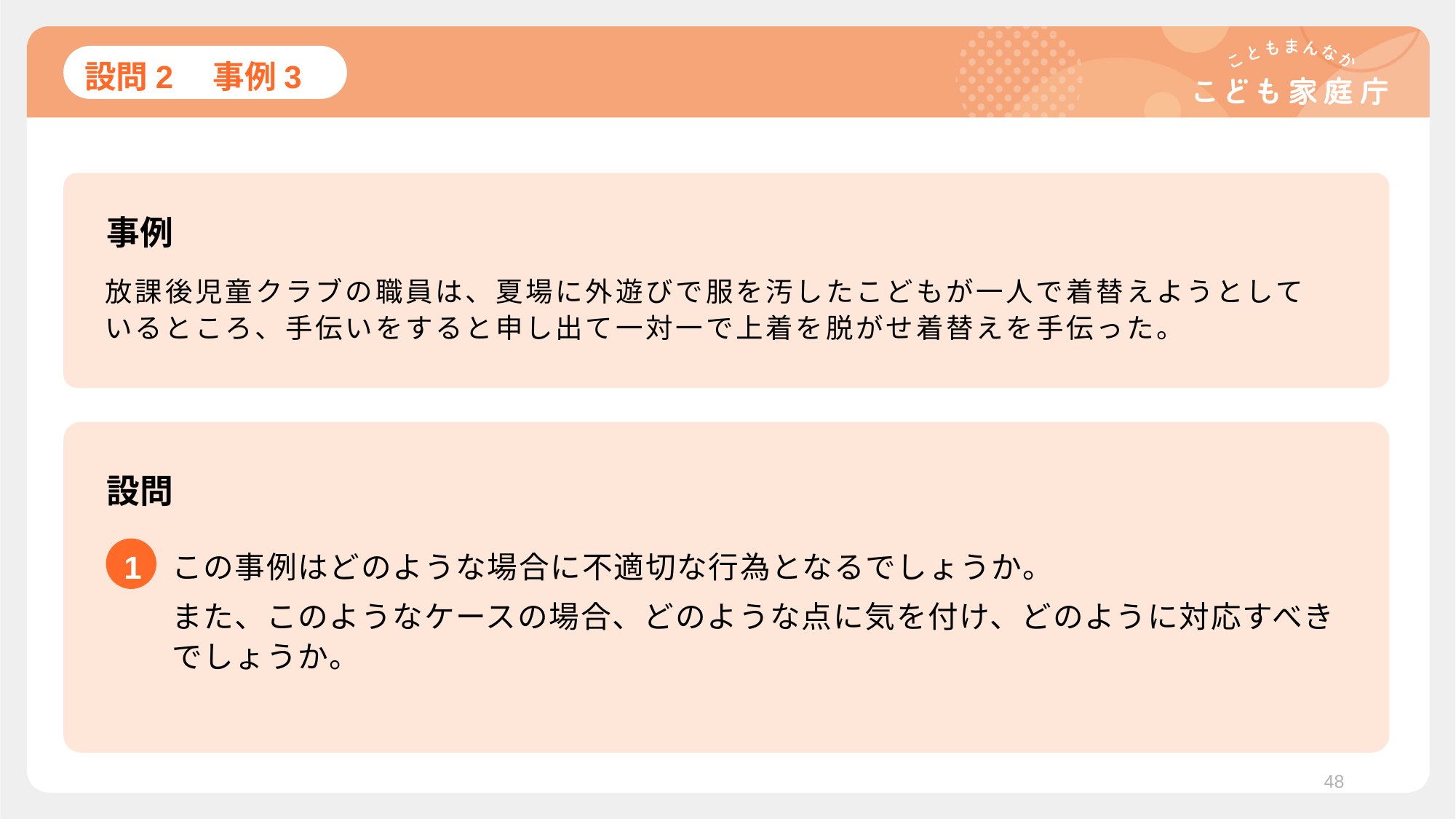

# 設問2　事例3

事例
放課後児童クラブの職員は、夏場に外遊びで服を汚したこどもが一人で着替えようとしているところ、手伝いをすると申し出て一対一で上着を脱がせ着替えを手伝った。

設問
1
この事例はどのような場合に不適切な行為となるでしょうか。
また、このようなケースの場合、どのような点に気を付け、どのように対応すべきでしょうか。
48